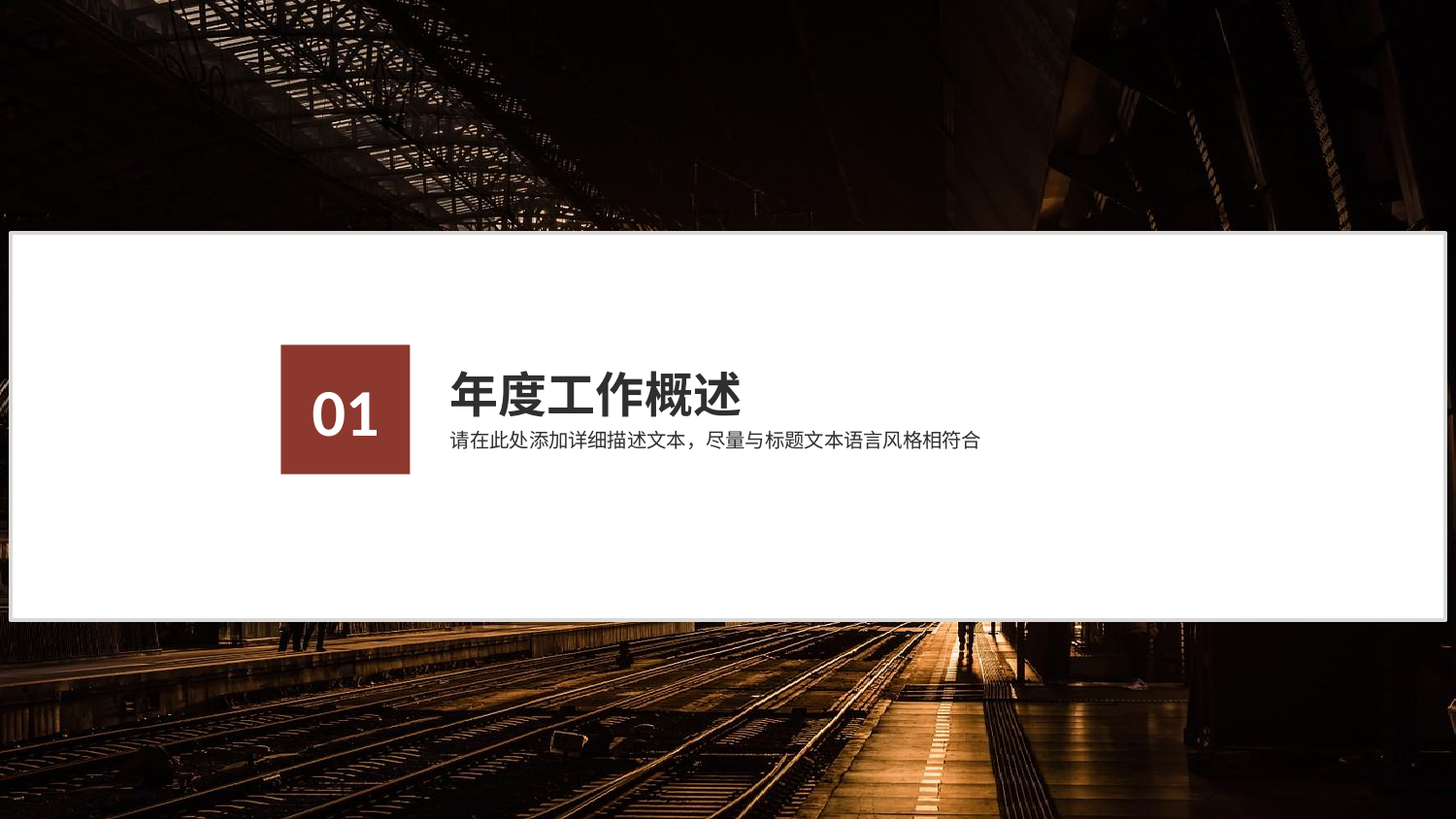

01
年度工作概述
请在此处添加详细描述文本，尽量与标题文本语言风格相符合